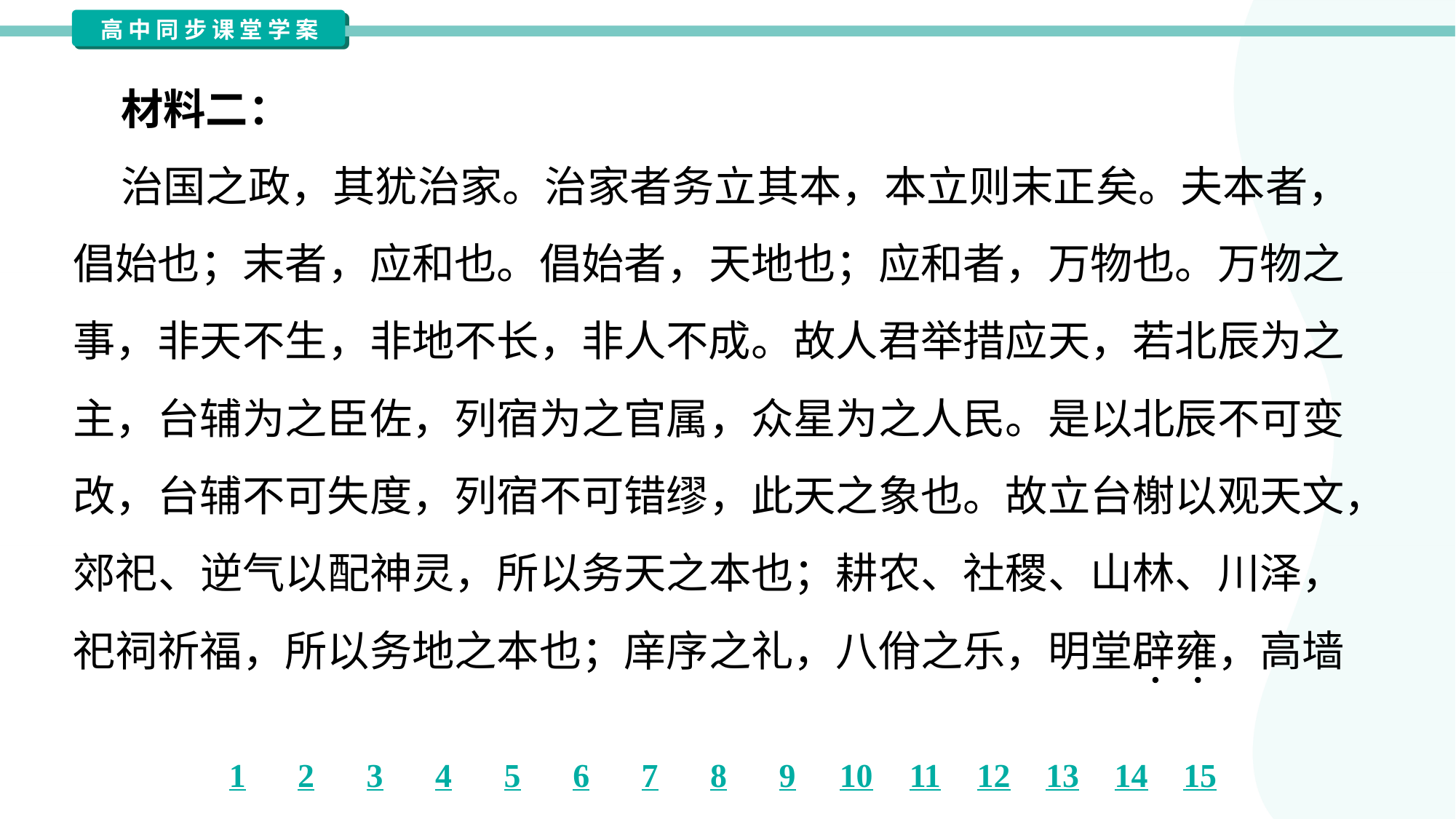

材料二：
    治国之政，其犹治家。治家者务立其本，本立则末正矣。夫本者，
倡始也；末者，应和也。倡始者，天地也；应和者，万物也。万物之
事，非天不生，非地不长，非人不成。故人君举措应天，若北辰为之
主，台辅为之臣佐，列宿为之官属，众星为之人民。是以北辰不可变
改，台辅不可失度，列宿不可错缪，此天之象也。故立台榭以观天文，
郊祀、逆气以配神灵，所以务天之本也；耕农、社稷、山林、川泽，
祀祠祈福，所以务地之本也；庠序之礼，八佾之乐，明堂辟雍，高墙